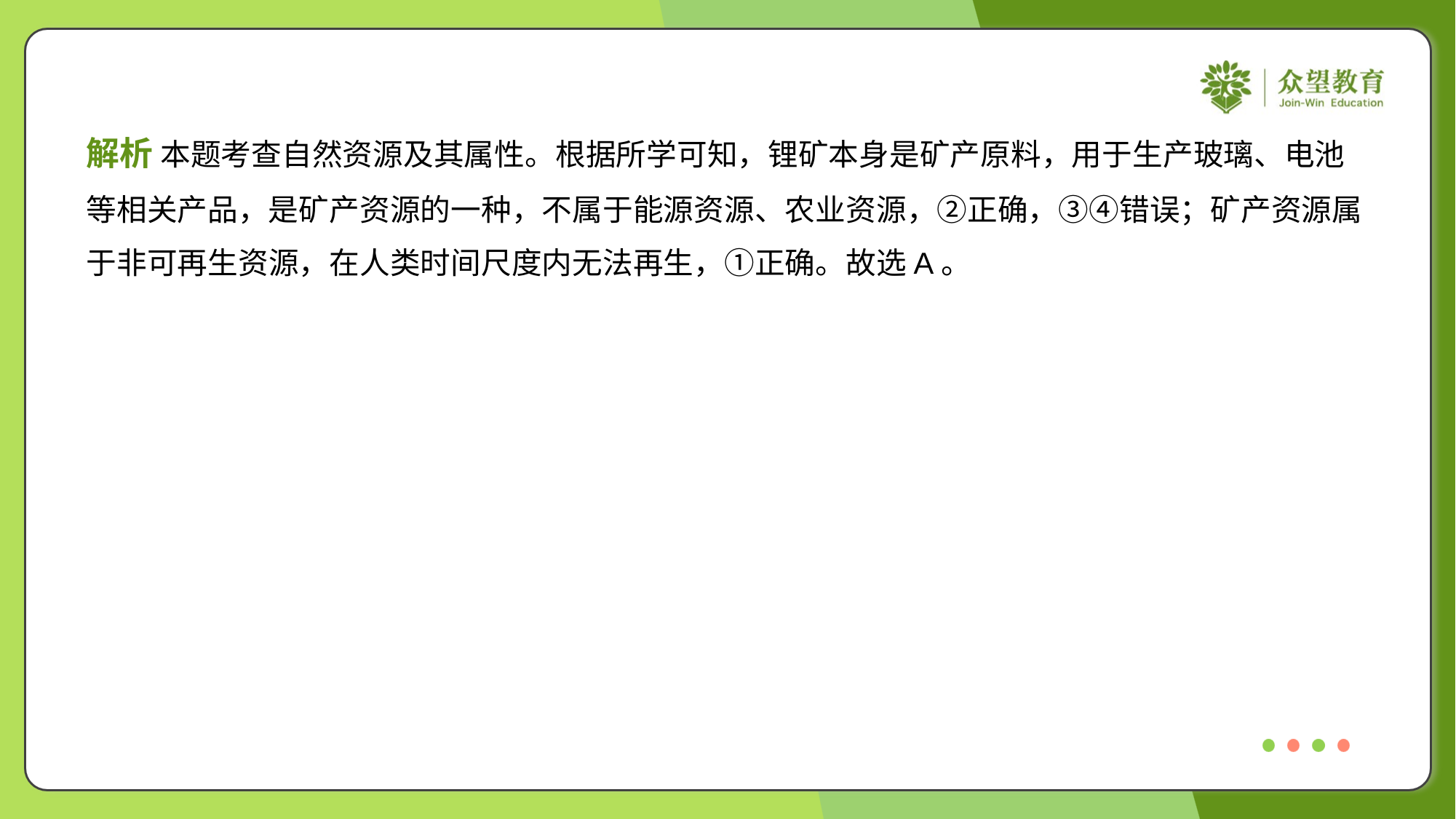

解析 本题考查自然资源及其属性。根据所学可知，锂矿本身是矿产原料，用于生产玻璃、电池
等相关产品，是矿产资源的一种，不属于能源资源、农业资源，②正确，③④错误；矿产资源属
于非可再生资源，在人类时间尺度内无法再生，①正确。故选A。